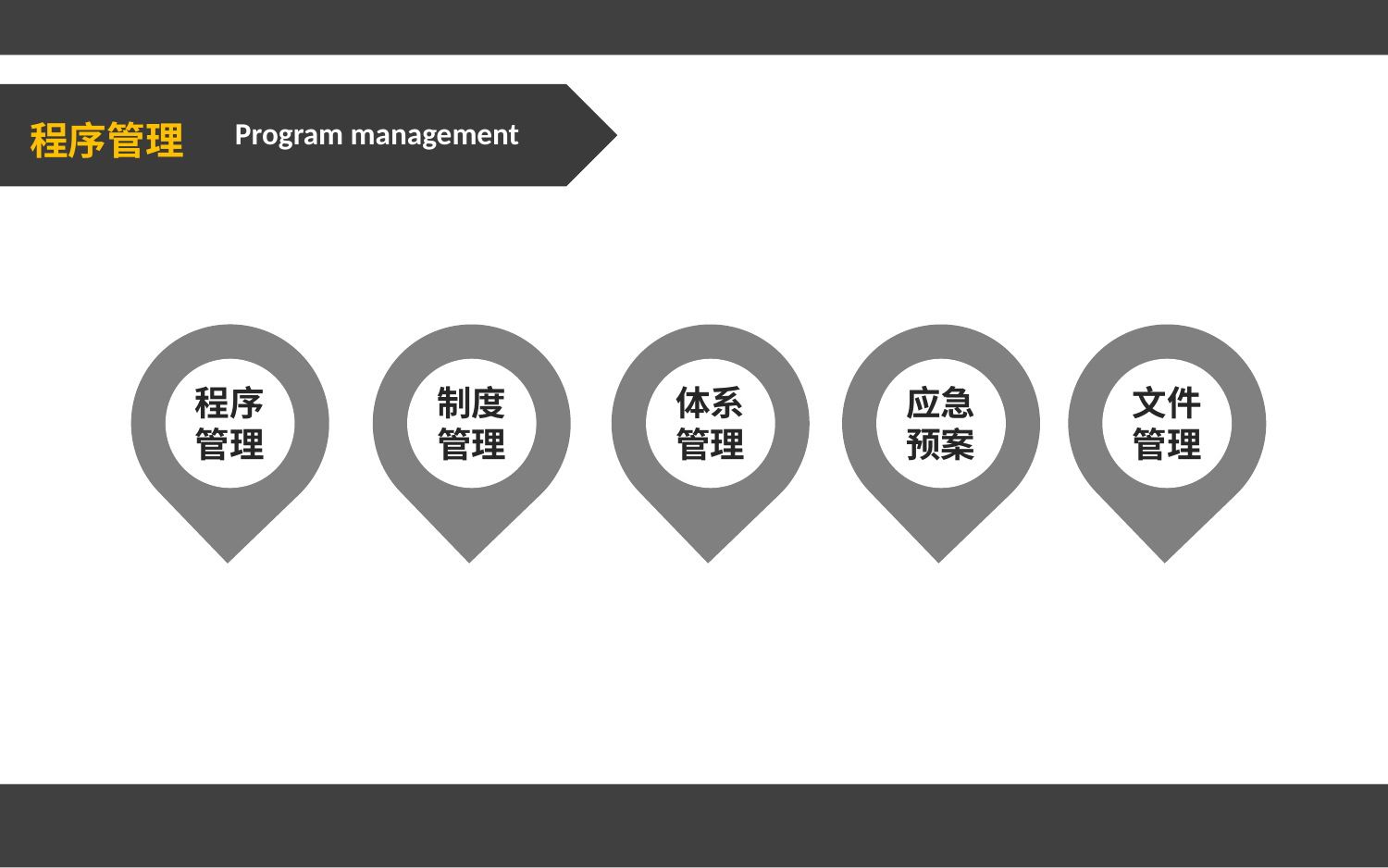

程序管理
Program management

程序
管理
制度
管理
体系
管理
应急
预案
文件
管理